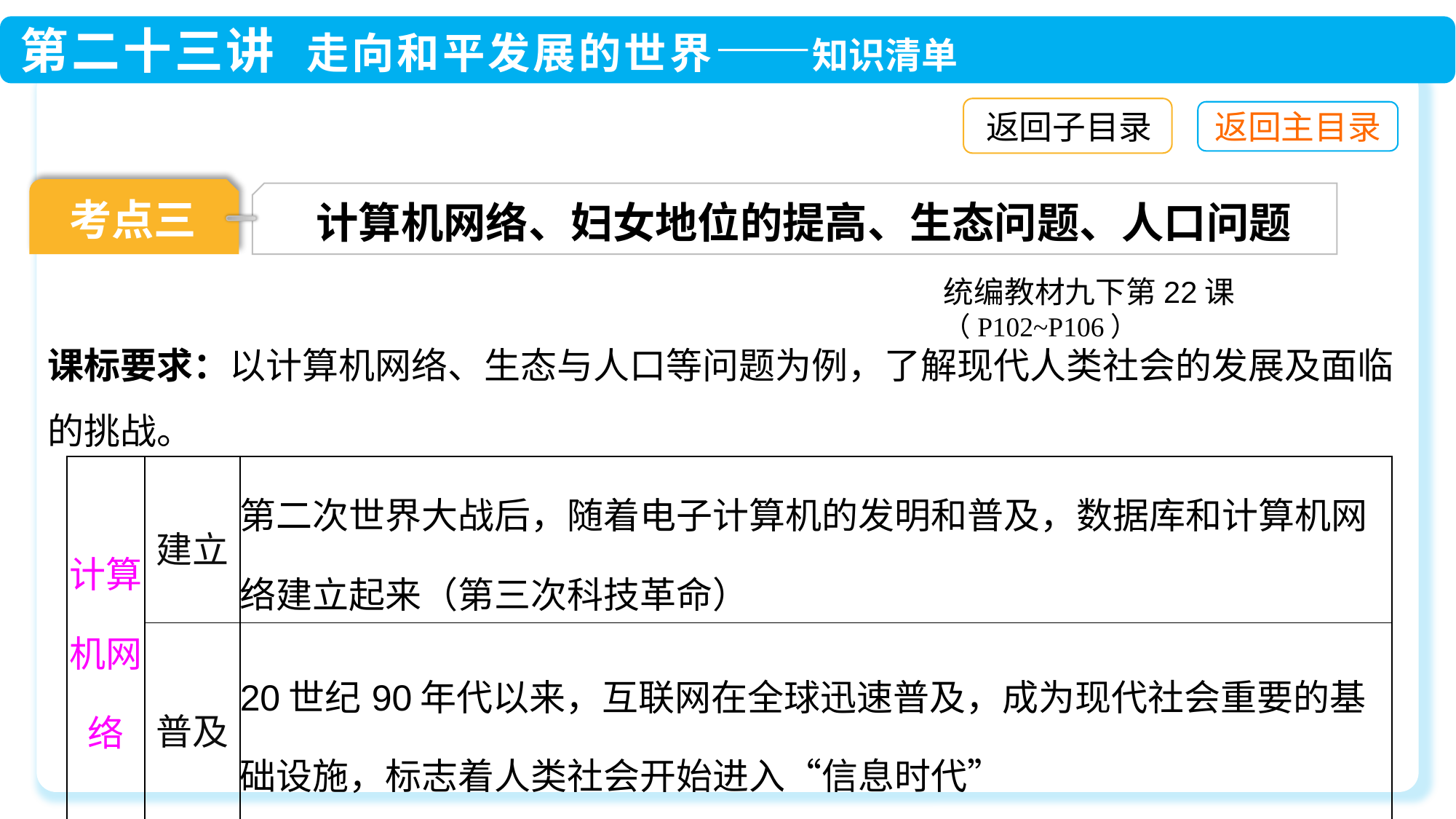

返回子目录
考点三
计算机网络、妇女地位的提高、生态问题、人口问题

统编教材九下第22课（P102~P106）
课标要求：以计算机网络、生态与人口等问题为例，了解现代人类社会的发展及面临的挑战。
| 计算机网络 | 建立 | 第二次世界大战后，随着电子计算机的发明和普及，数据库和计算机网络建立起来（第三次科技革命） |
| --- | --- | --- |
|  | 普及 | 20世纪90年代以来，互联网在全球迅速普及，成为现代社会重要的基础设施，标志着人类社会开始进入“信息时代” |